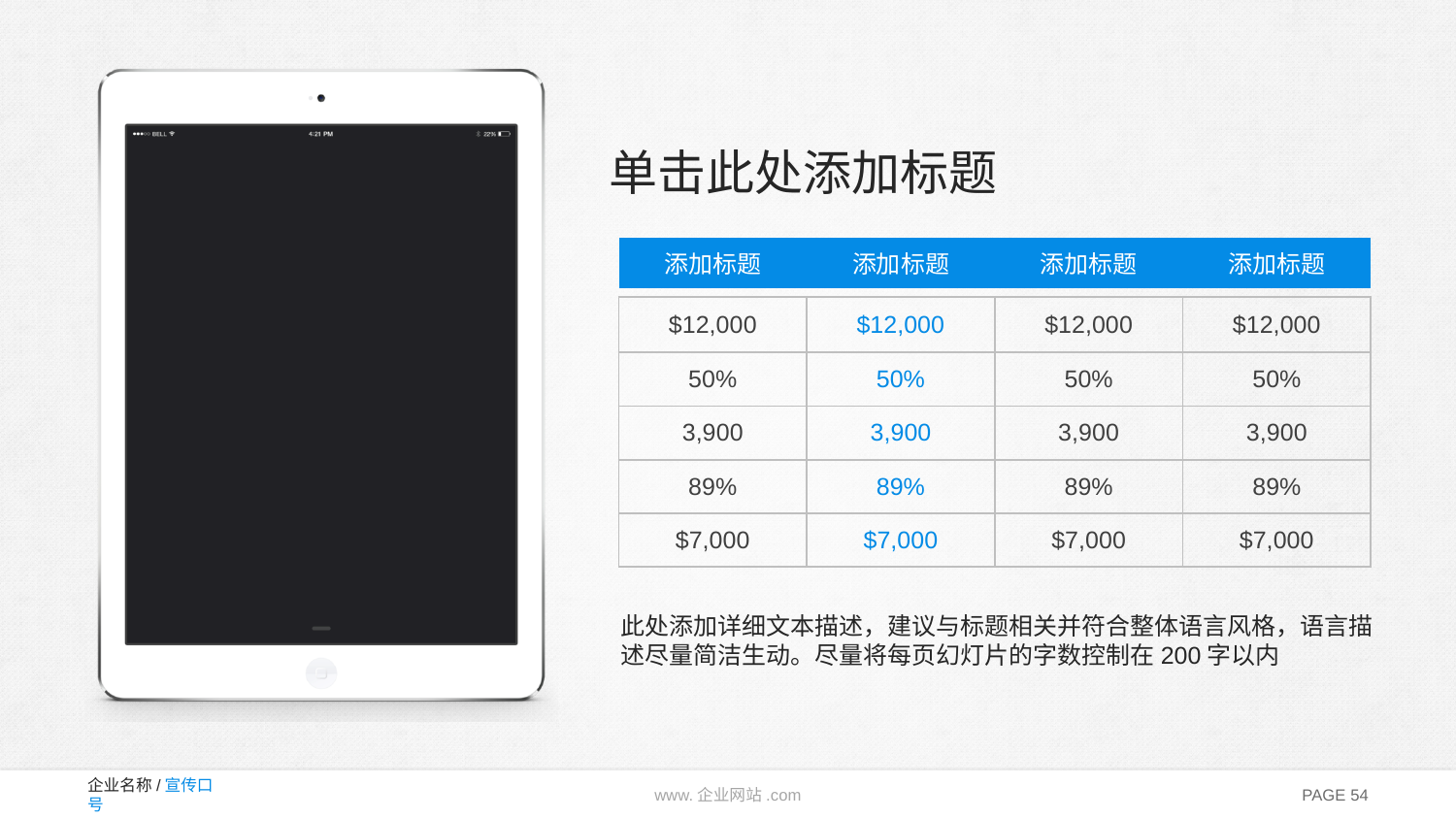

# 单击此处添加标题

| 添加标题 | 添加标题 | 添加标题 | 添加标题 |
| --- | --- | --- | --- |
| $12,000 | $12,000 | $12,000 | $12,000 |
| --- | --- | --- | --- |
| 50% | 50% | 50% | 50% |
| 3,900 | 3,900 | 3,900 | 3,900 |
| 89% | 89% | 89% | 89% |
| $7,000 | $7,000 | $7,000 | $7,000 |
此处添加详细文本描述，建议与标题相关并符合整体语言风格，语言描述尽量简洁生动。尽量将每页幻灯片的字数控制在200字以内
PAGE 54
www.企业网站.com